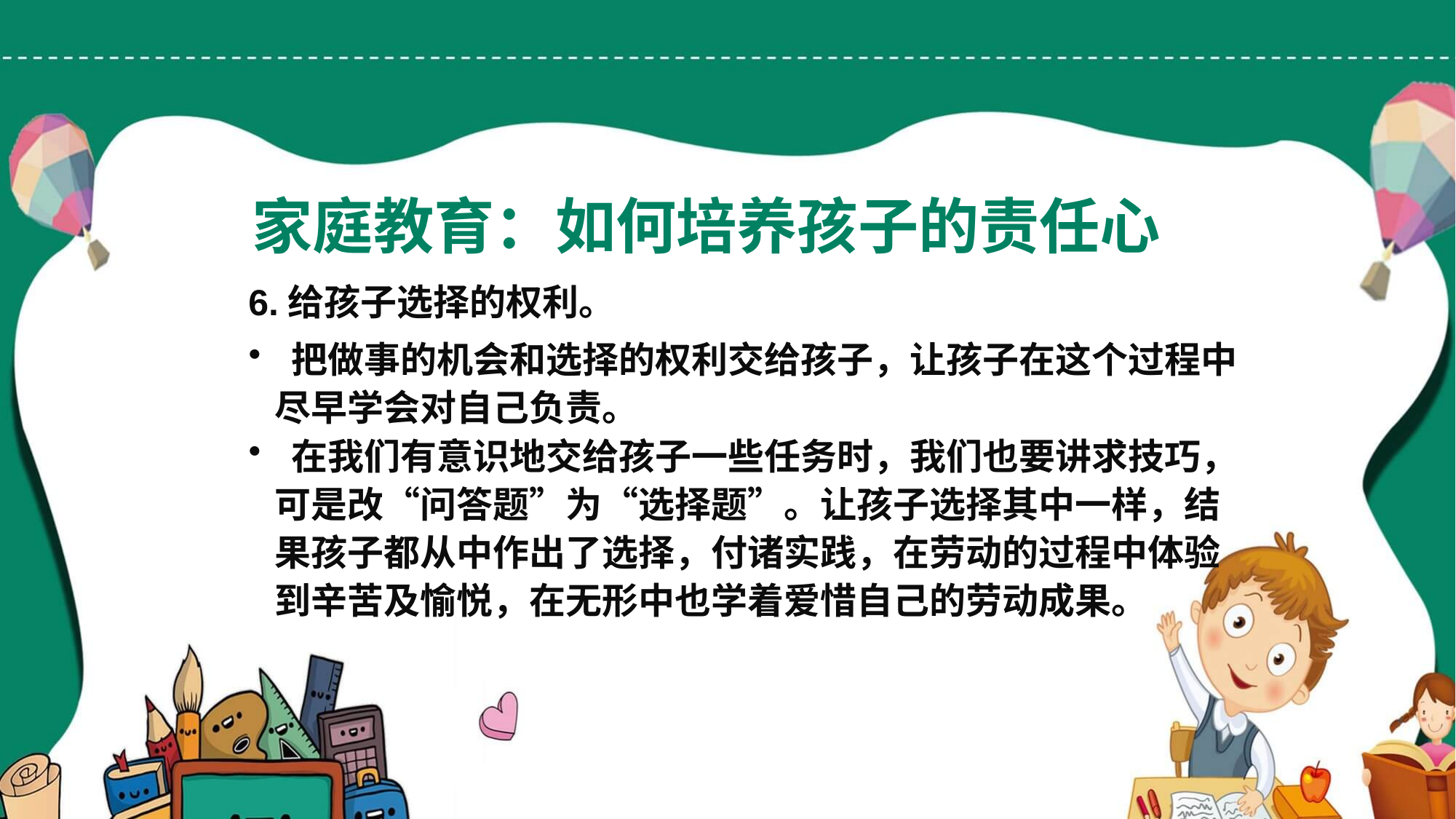

# 家庭教育：如何培养孩子的责任心
6.给孩子选择的权利。
 把做事的机会和选择的权利交给孩子，让孩子在这个过程中尽早学会对自己负责。
 在我们有意识地交给孩子一些任务时，我们也要讲求技巧，可是改“问答题”为“选择题”。让孩子选择其中一样，结果孩子都从中作出了选择，付诸实践，在劳动的过程中体验到辛苦及愉悦，在无形中也学着爱惜自己的劳动成果。
行业PPT模板http://www.1ppt.com/hangye/